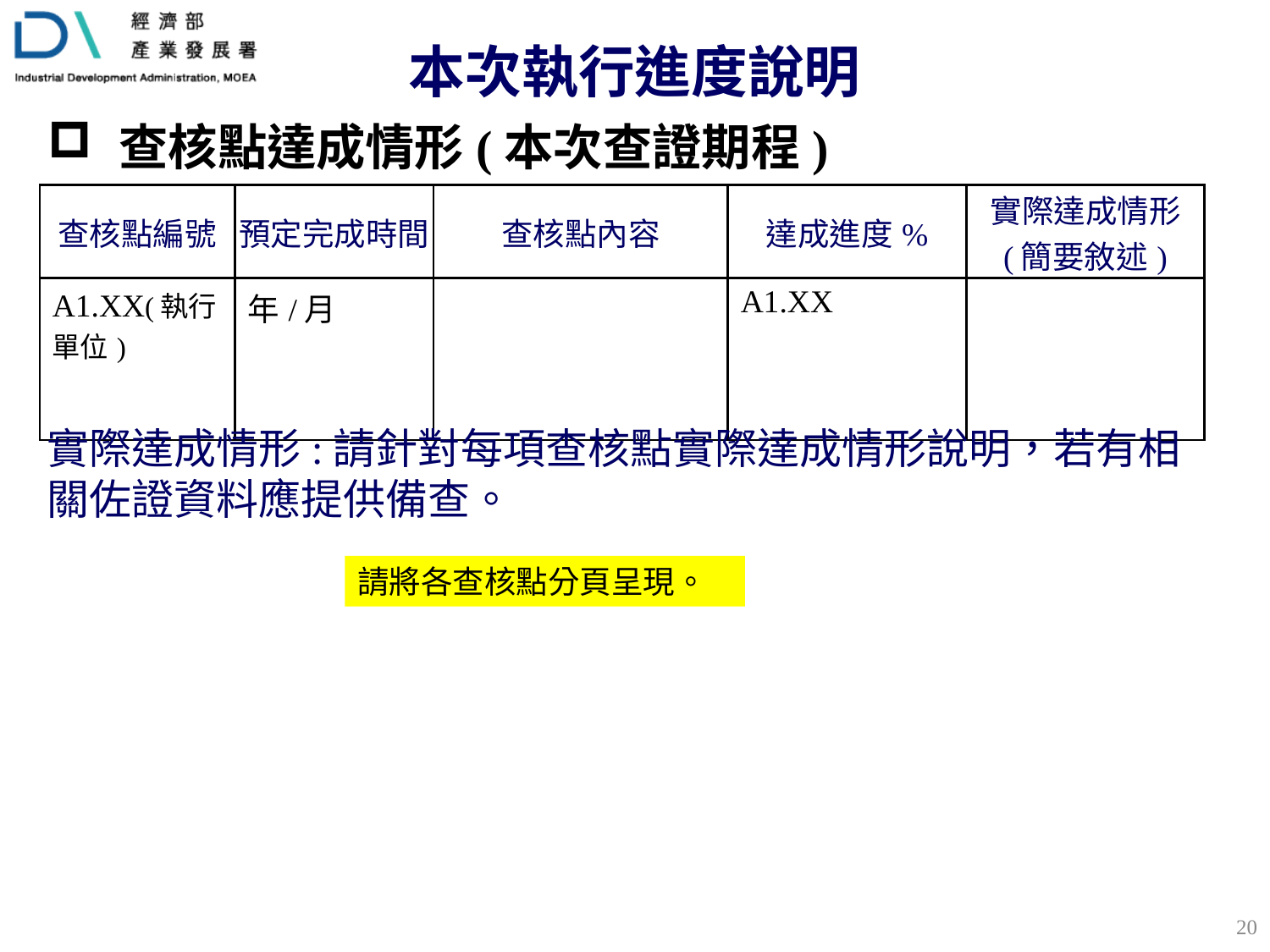

# 本次執行進度說明
查核點達成情形(本次查證期程)
| 查核點編號 | 預定完成時間 | 查核點內容 | 達成進度% | 實際達成情形 (簡要敘述) |
| --- | --- | --- | --- | --- |
| A1.XX(執行單位) | 年/月 |  | A1.XX |  |
實際達成情形:請針對每項查核點實際達成情形說明，若有相關佐證資料應提供備查。

請將各查核點分頁呈現。
20